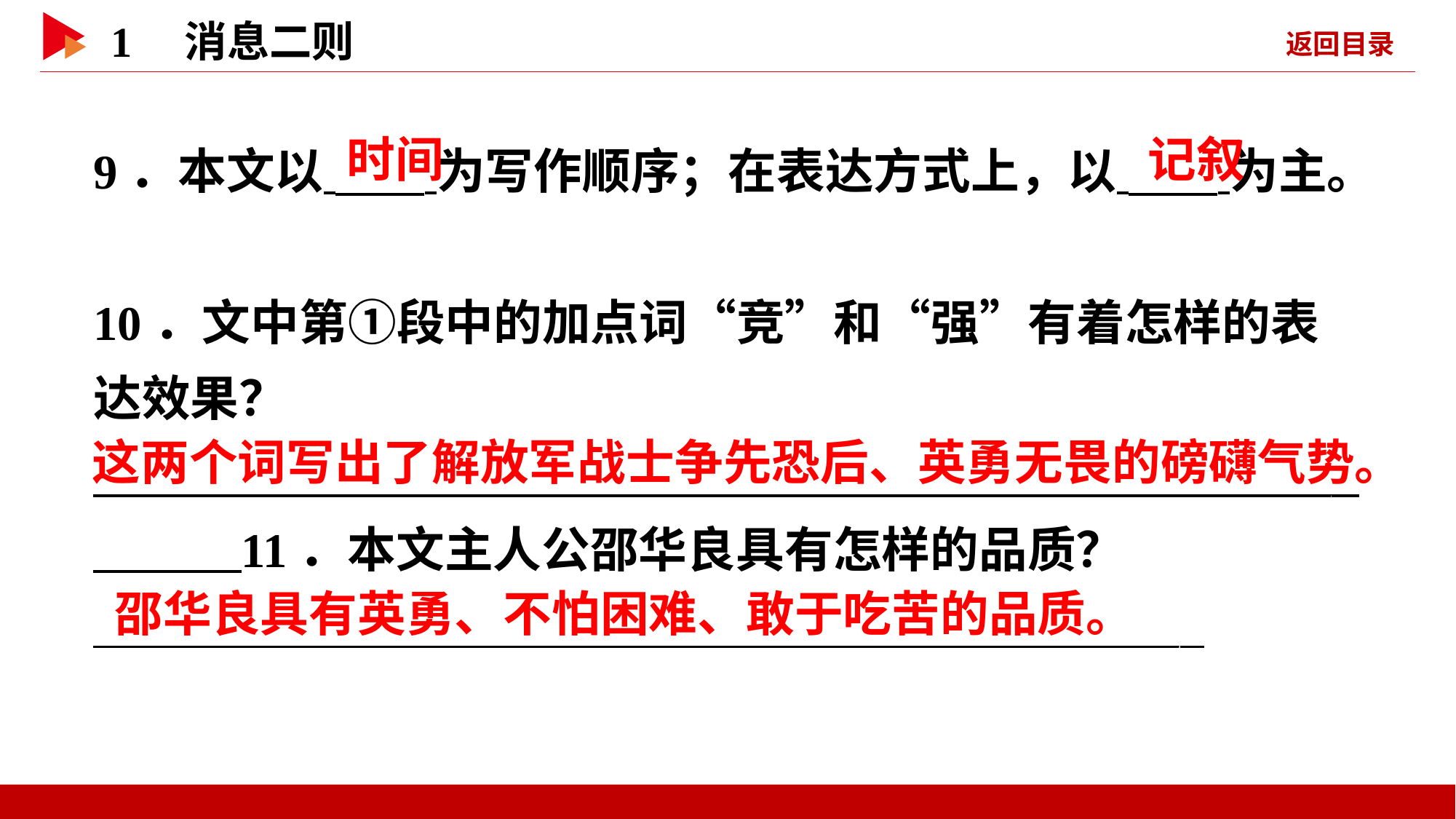

9．本文以          为写作顺序；在表达方式上，以          为主。
10．文中第①段中的加点词“竞”和“强”有着怎样的表达效果？
                                                                                            _            11．本文主人公邵华良具有怎样的品质？
                                                                                 _
 时间
 记叙
这两个词写出了解放军战士争先恐后、英勇无畏的磅礴气势。
 邵华良具有英勇、不怕困难、敢于吃苦的品质。